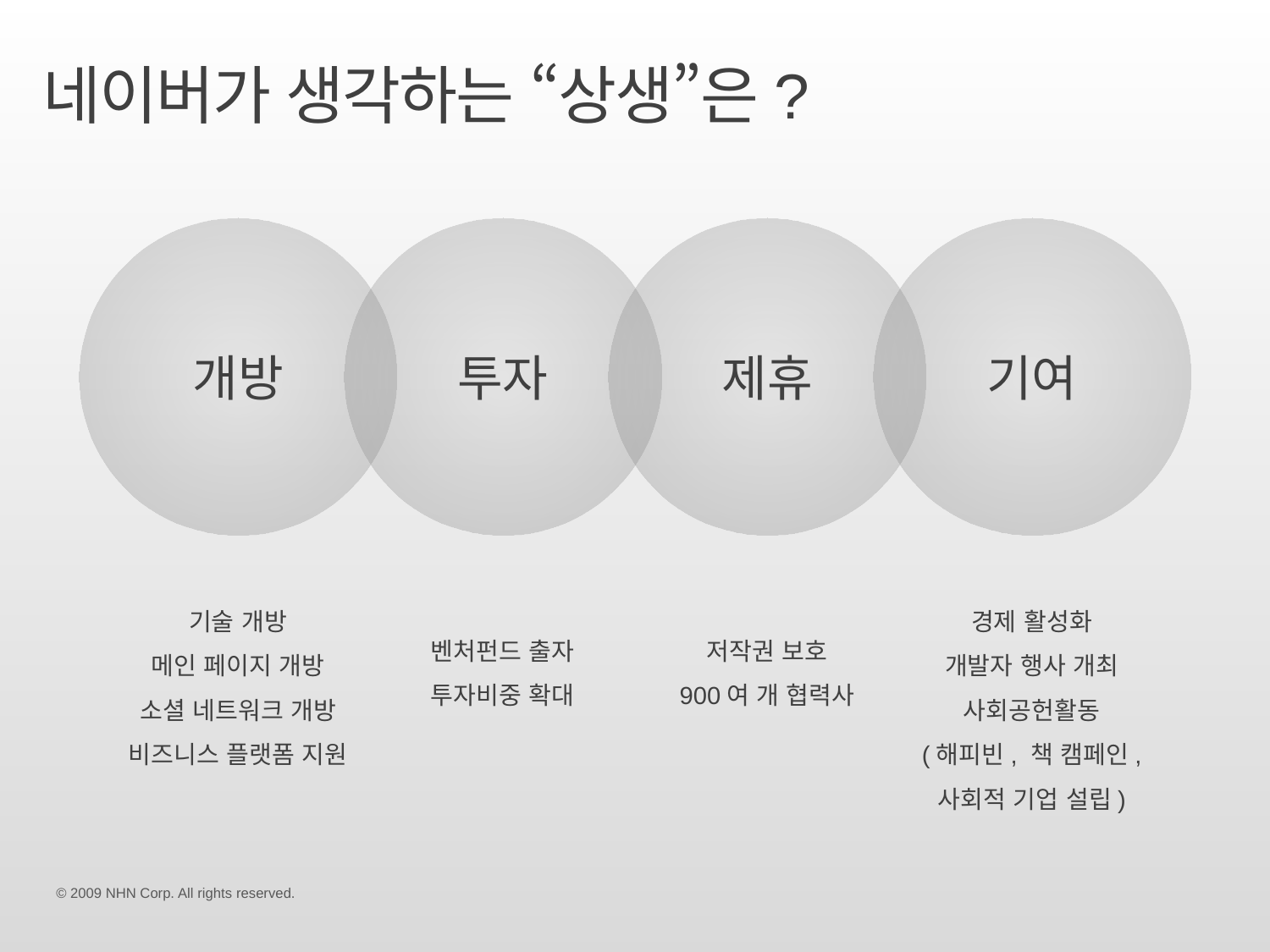

네이버가 생각하는 “상생”은?
개방
기술 개방
메인 페이지 개방
소셜 네트워크 개방
비즈니스 플랫폼 지원
투자

벤처펀드 출자
투자비중 확대
제휴

저작권 보호
900여 개 협력사
기여
경제 활성화
개발자 행사 개최
사회공헌활동
(해피빈, 책 캠페인,
사회적 기업 설립)